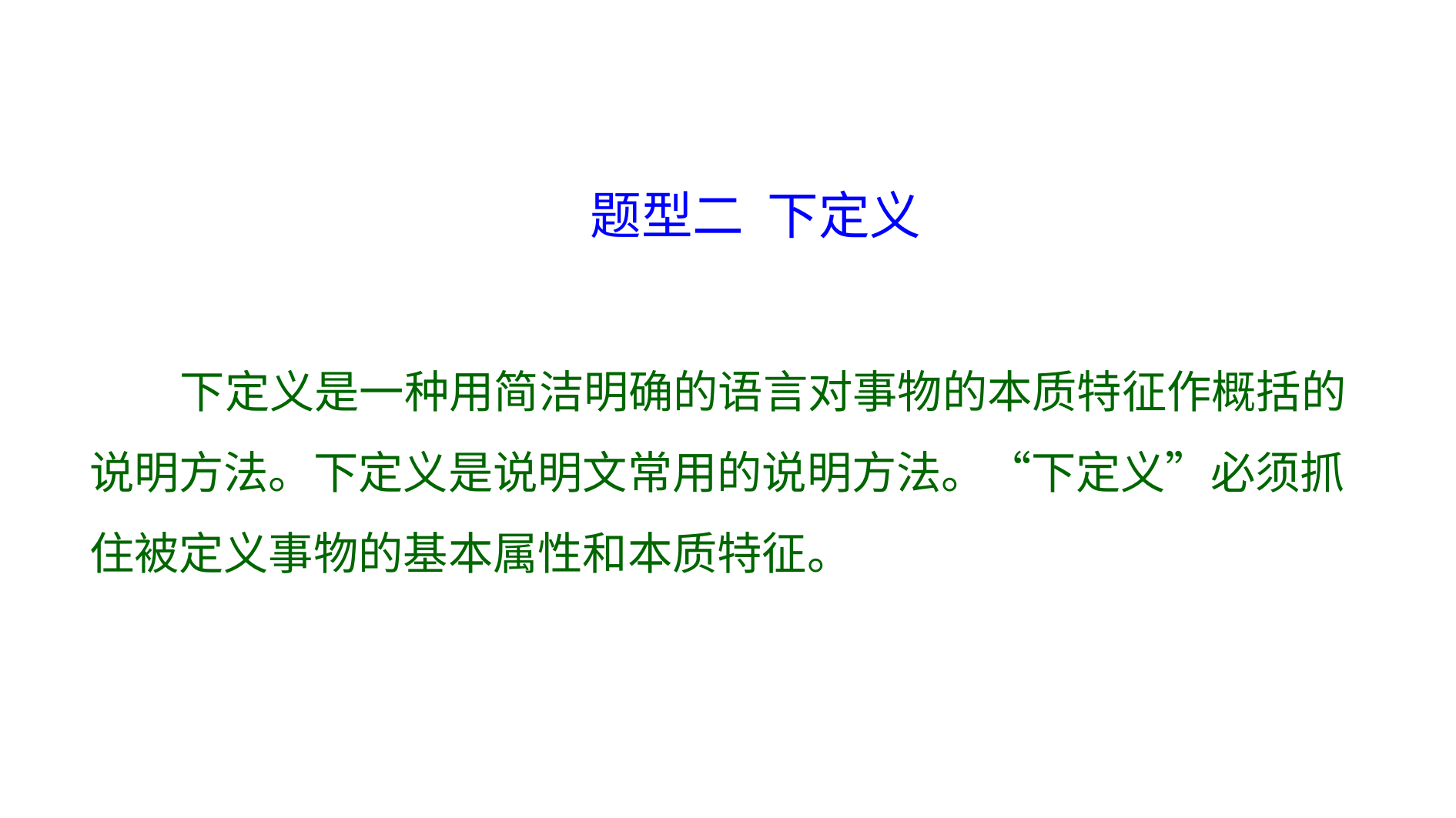

题型二  下定义

        下定义是一种用简洁明确的语言对事物的本质特征作概括的说明方法。下定义是说明文常用的说明方法。“下定义”必须抓住被定义事物的基本属性和本质特征。